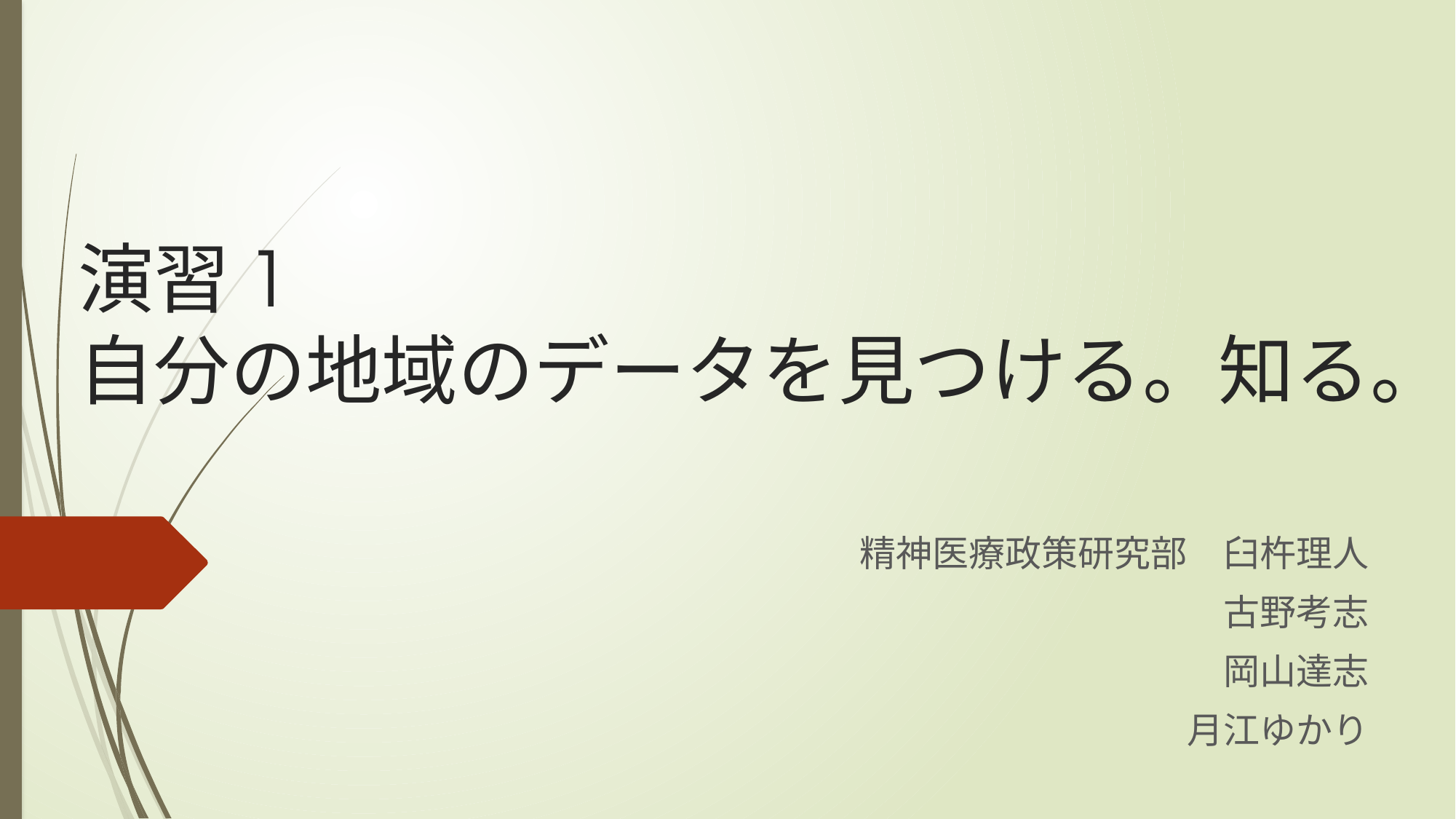

# 演習1 自分の地域のデータを見つける。知る。
精神医療政策研究部　臼杵理人
　古野考志
岡山達志
月江ゆかり